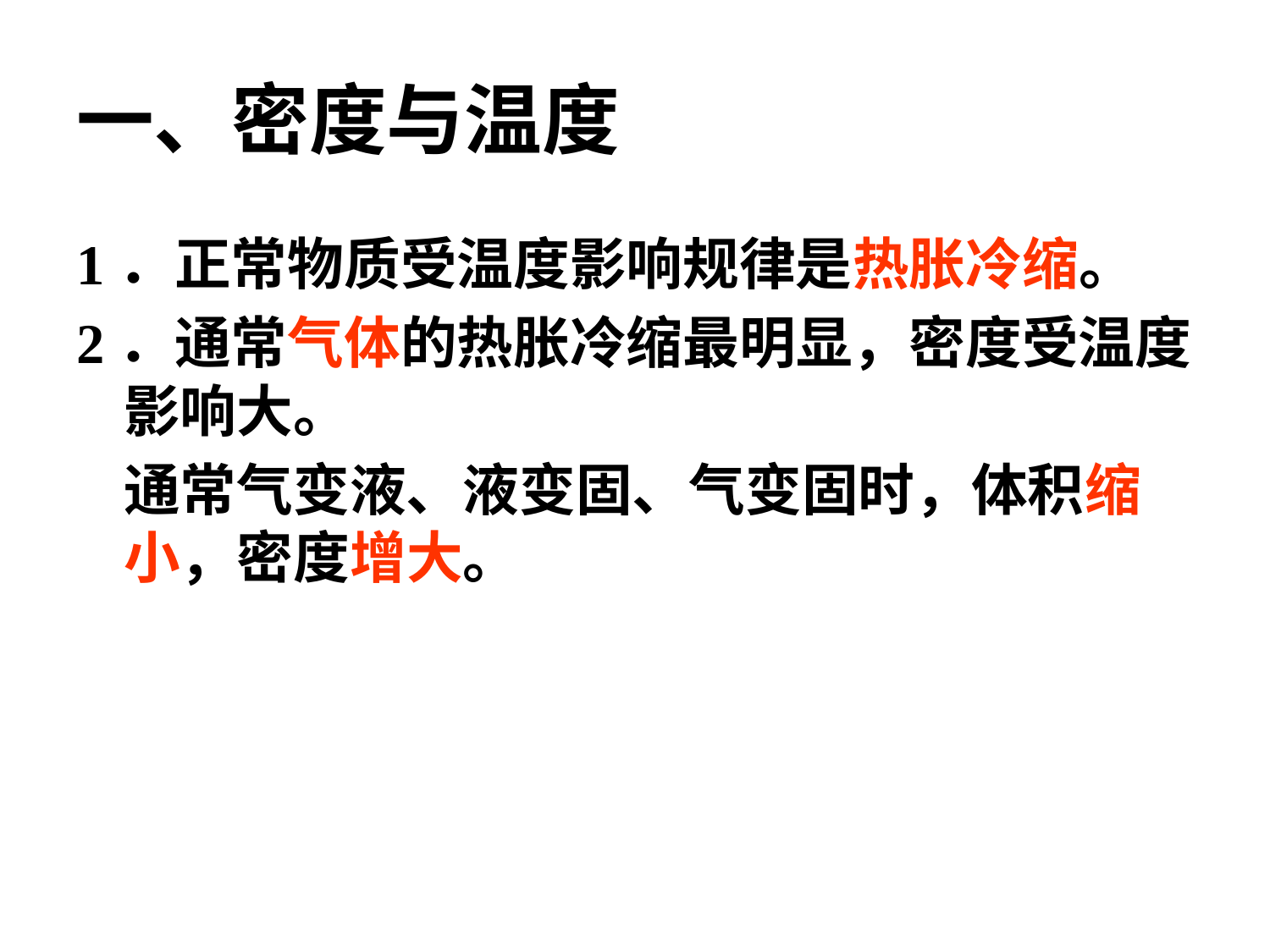

# 一、密度与温度
1．正常物质受温度影响规律是热胀冷缩。
2．通常气体的热胀冷缩最明显，密度受温度影响大。
通常气变液、液变固、气变固时，体积缩小，密度增大。